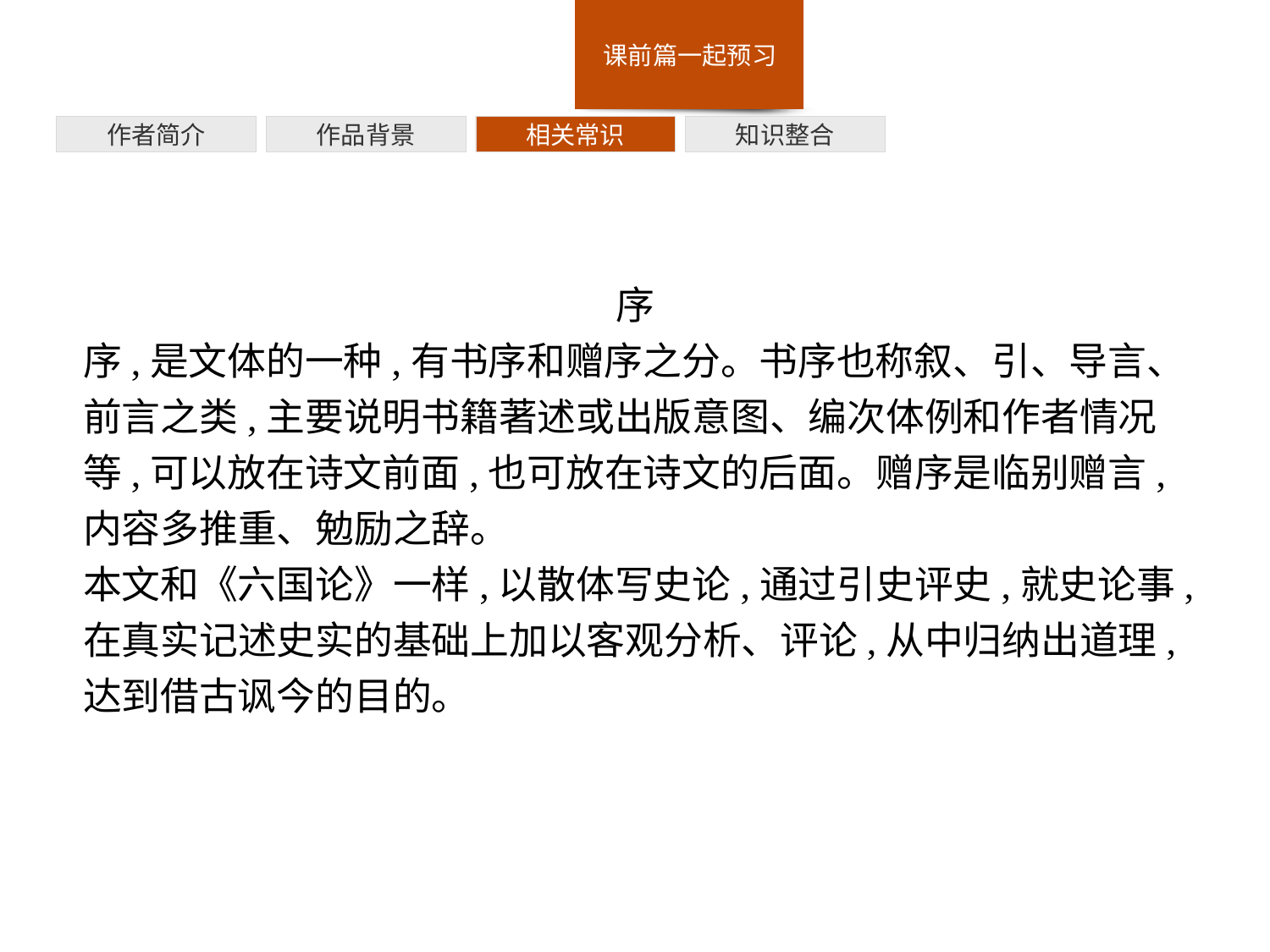

作者简介
作品背景
相关常识
知识整合
序
序,是文体的一种,有书序和赠序之分。书序也称叙、引、导言、前言之类,主要说明书籍著述或出版意图、编次体例和作者情况等,可以放在诗文前面,也可放在诗文的后面。赠序是临别赠言,内容多推重、勉励之辞。
本文和《六国论》一样,以散体写史论,通过引史评史,就史论事,在真实记述史实的基础上加以客观分析、评论,从中归纳出道理,达到借古讽今的目的。